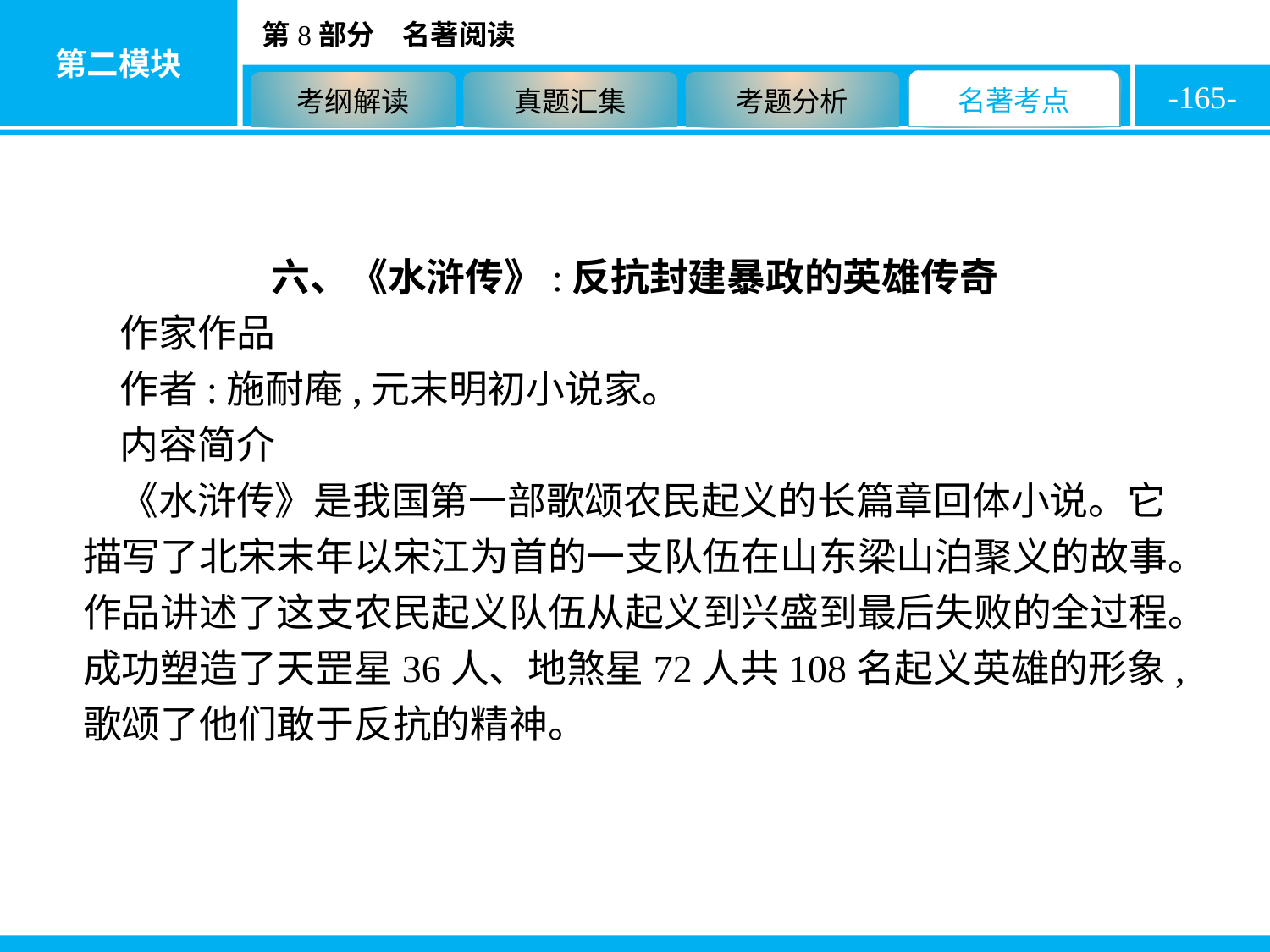

-165-
六、《水浒传》:反抗封建暴政的英雄传奇
作家作品
作者:施耐庵,元末明初小说家。
内容简介
《水浒传》是我国第一部歌颂农民起义的长篇章回体小说。它描写了北宋末年以宋江为首的一支队伍在山东梁山泊聚义的故事。作品讲述了这支农民起义队伍从起义到兴盛到最后失败的全过程。成功塑造了天罡星36人、地煞星72人共108名起义英雄的形象,歌颂了他们敢于反抗的精神。